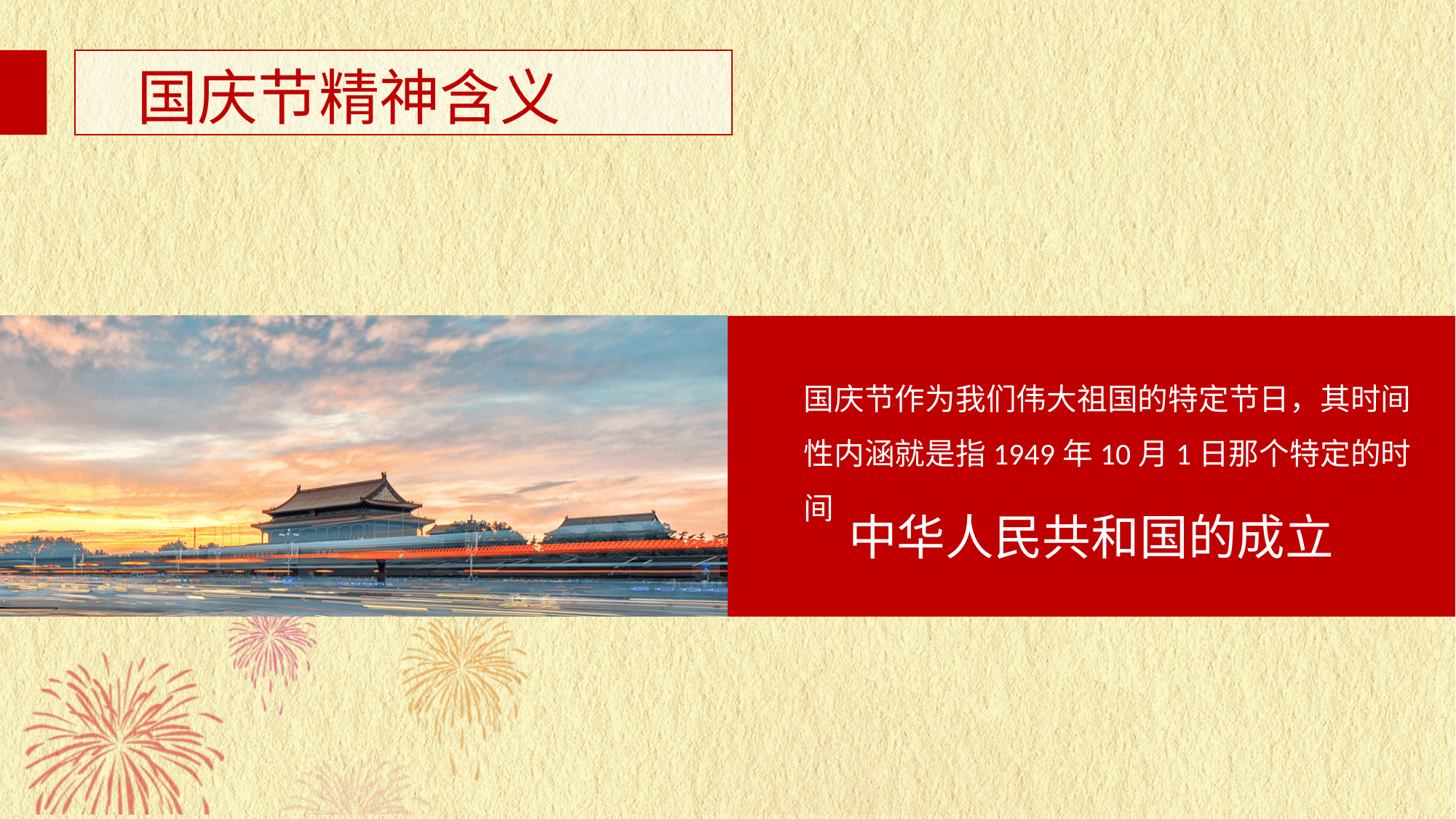

国庆节精神含义

国庆节作为我们伟大祖国的特定节日，其时间性内涵就是指1949年10月1日那个特定的时间
中华人民共和国的成立